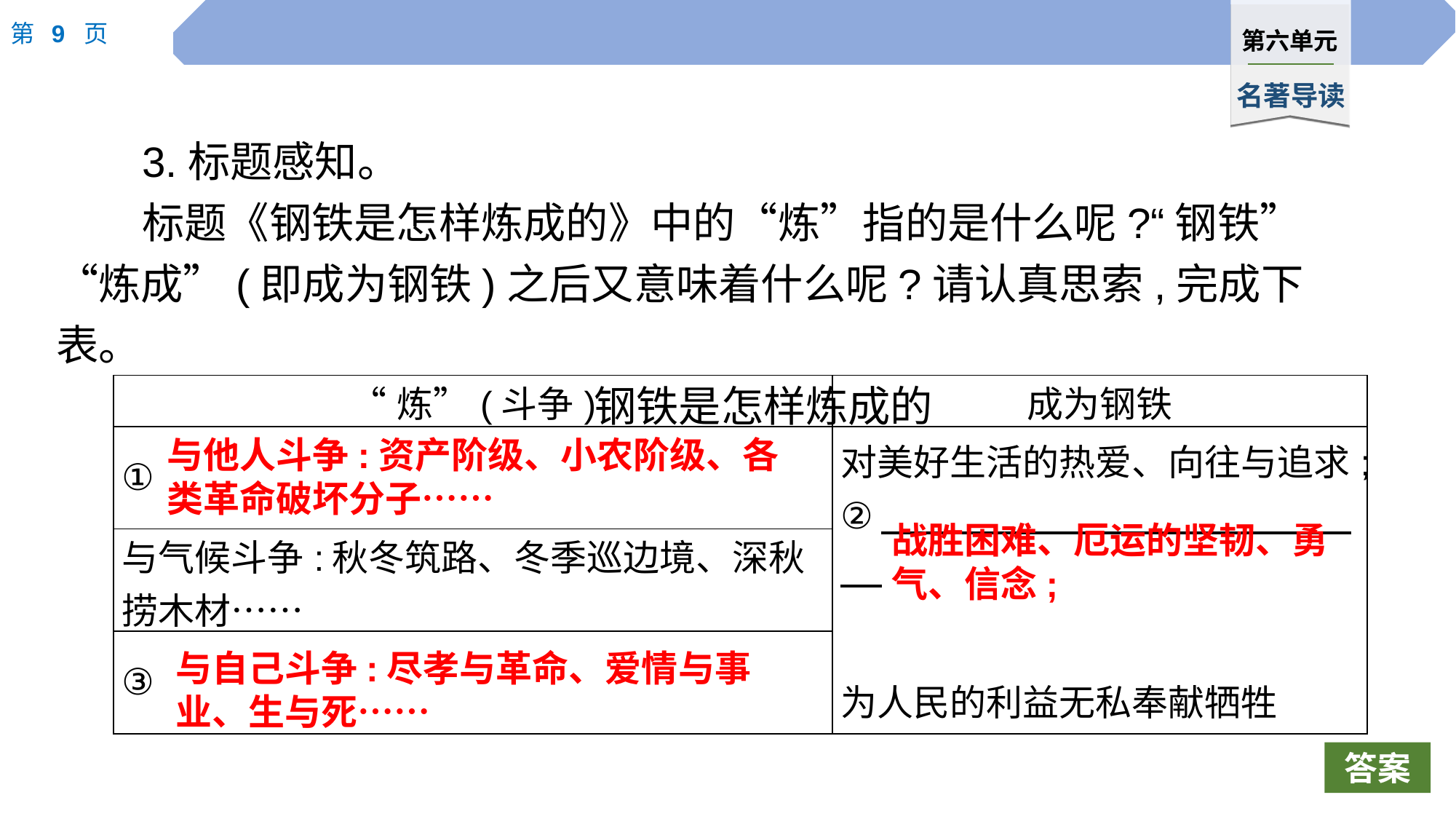

3.标题感知。
标题《钢铁是怎样炼成的》中的“炼”指的是什么呢?“钢铁”“炼成”(即成为钢铁)之后又意味着什么呢?请认真思索,完成下表。
钢铁是怎样炼成的

| “炼”(斗争) | 成为钢铁 |
| --- | --- |
| ① | 对美好生活的热爱、向往与追求;②　 为人民的利益无私奉献牺牲 |
| 与气候斗争:秋冬筑路、冬季巡边境、深秋捞木材…… |  |
| ③ |  |
与他人斗争:资产阶级、小农阶级、各类革命破坏分子……
战胜困难、厄运的坚韧、勇气、信念;
与自己斗争:尽孝与革命、爱情与事业、生与死……
答案